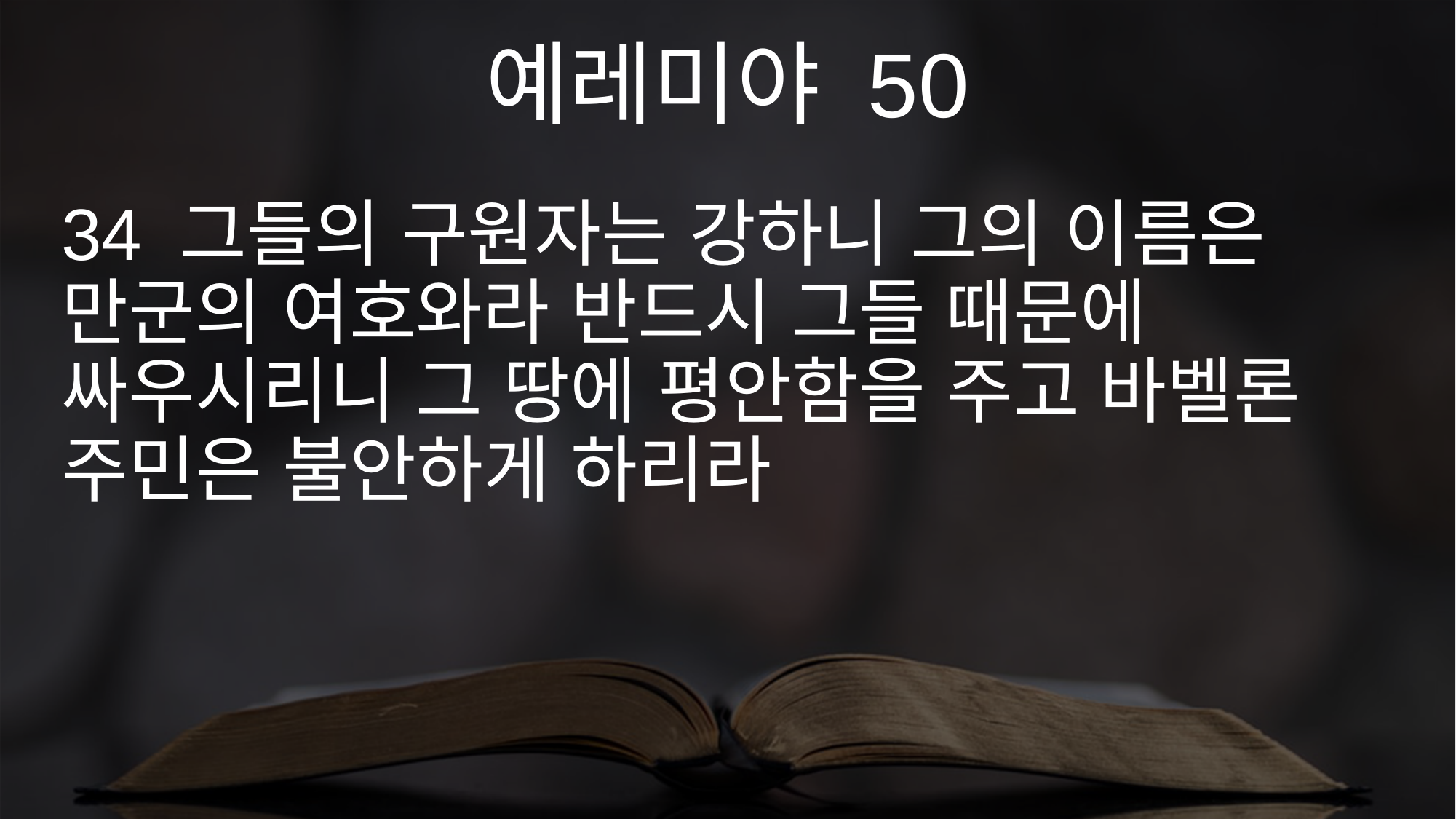

예레미야 50
34 그들의 구원자는 강하니 그의 이름은 만군의 여호와라 반드시 그들 때문에 싸우시리니 그 땅에 평안함을 주고 바벨론 주민은 불안하게 하리라